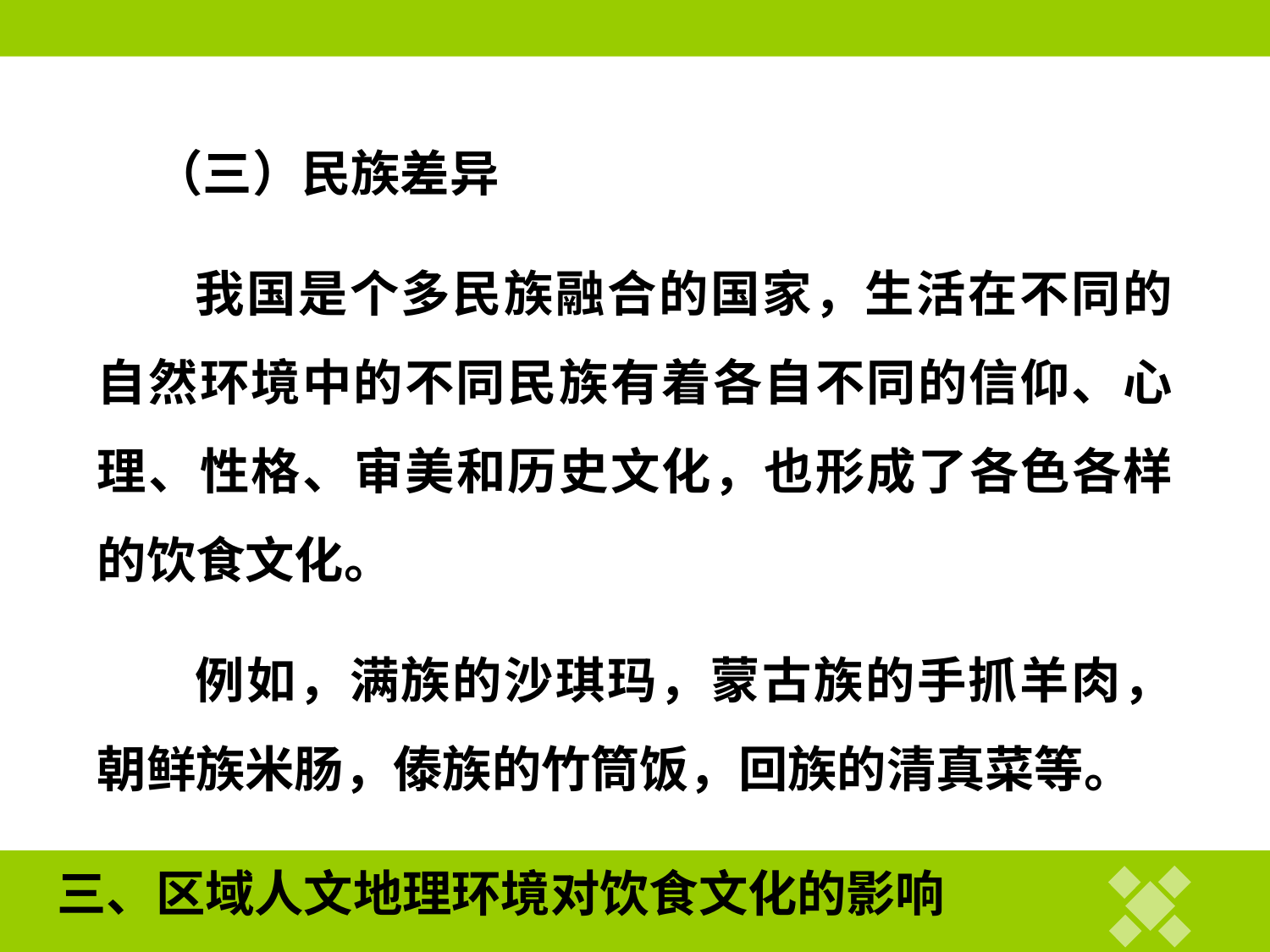

（三）民族差异
  我国是个多民族融合的国家，生活在不同的自然环境中的不同民族有着各自不同的信仰、心理、性格、审美和历史文化，也形成了各色各样的饮食文化。
  例如，满族的沙琪玛，蒙古族的手抓羊肉，朝鲜族米肠，傣族的竹筒饭，回族的清真菜等。
三、区域人文地理环境对饮食文化的影响